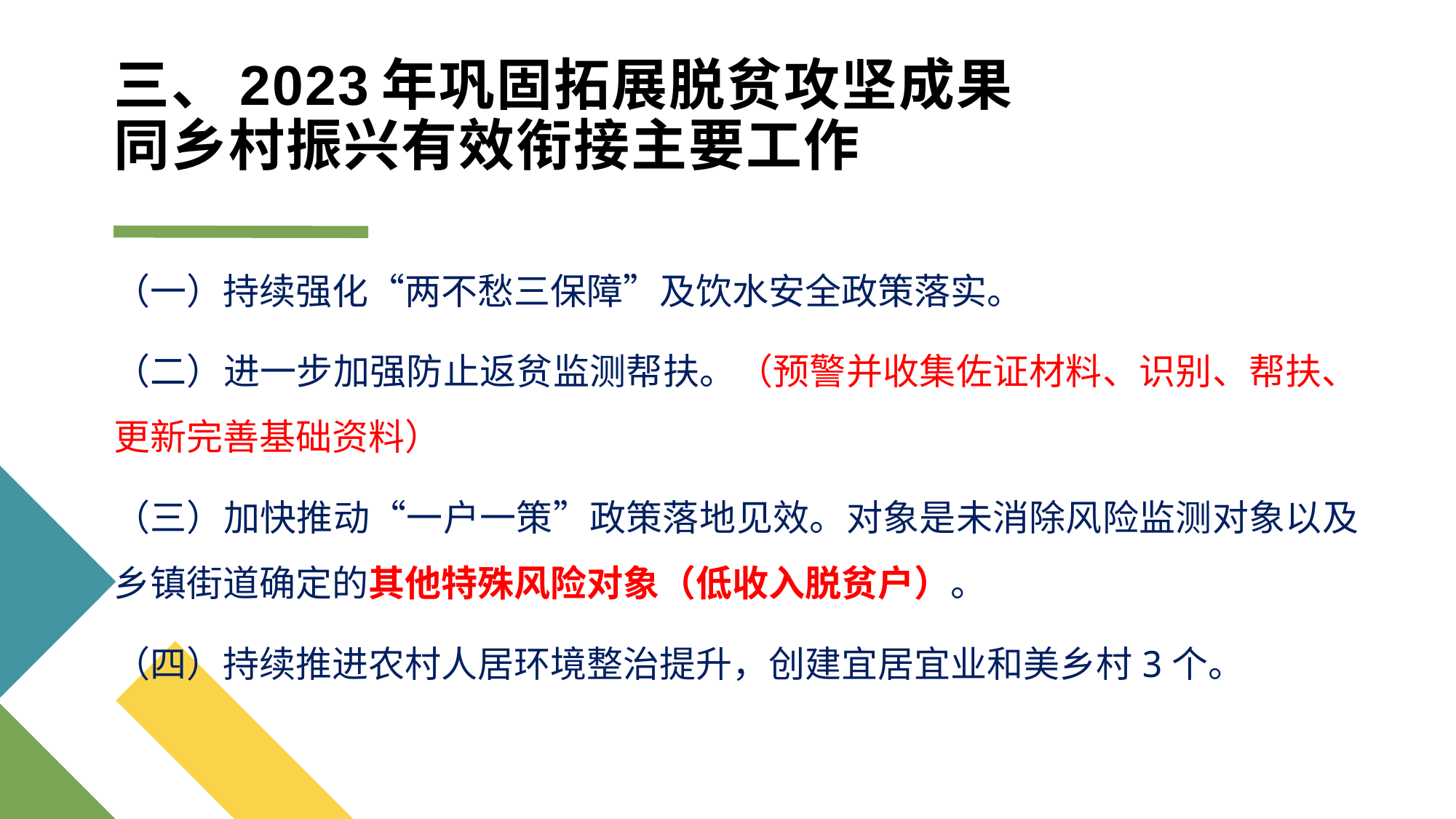

# 三、2023年巩固拓展脱贫攻坚成果 同乡村振兴有效衔接主要工作
（一）持续强化“两不愁三保障”及饮水安全政策落实。
（二）进一步加强防止返贫监测帮扶。（预警并收集佐证材料、识别、帮扶、更新完善基础资料）
（三）加快推动“一户一策”政策落地见效。对象是未消除风险监测对象以及乡镇街道确定的其他特殊风险对象（低收入脱贫户）。
（四）持续推进农村人居环境整治提升，创建宜居宜业和美乡村3个。